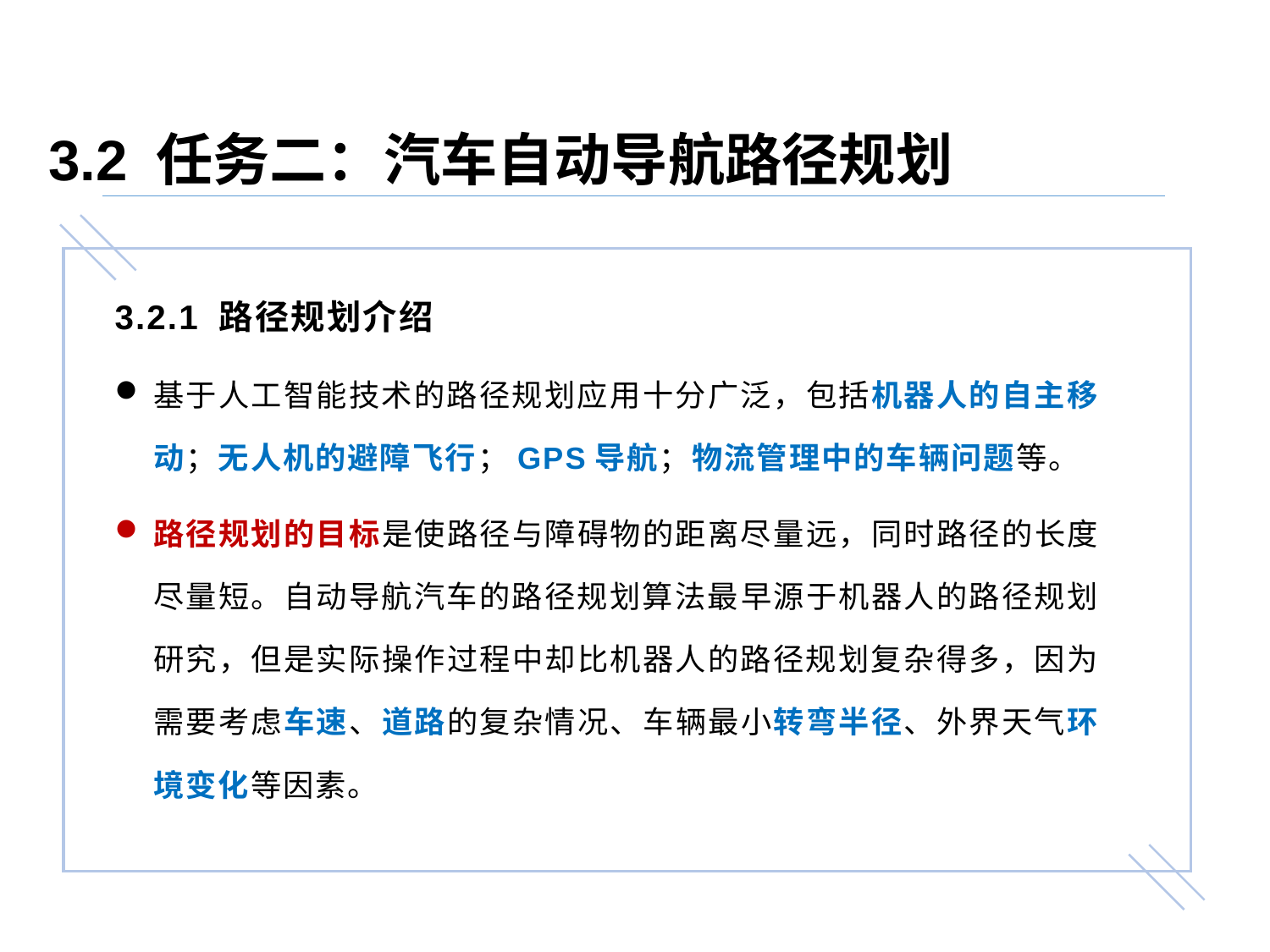

3.2 任务二：汽车自动导航路径规划

3.2.1 路径规划介绍
基于人工智能技术的路径规划应用十分广泛，包括机器人的自主移动；无人机的避障飞行；GPS导航；物流管理中的车辆问题等。
路径规划的目标是使路径与障碍物的距离尽量远，同时路径的长度尽量短。自动导航汽车的路径规划算法最早源于机器人的路径规划研究，但是实际操作过程中却比机器人的路径规划复杂得多，因为需要考虑车速、道路的复杂情况、车辆最小转弯半径、外界天气环境变化等因素。